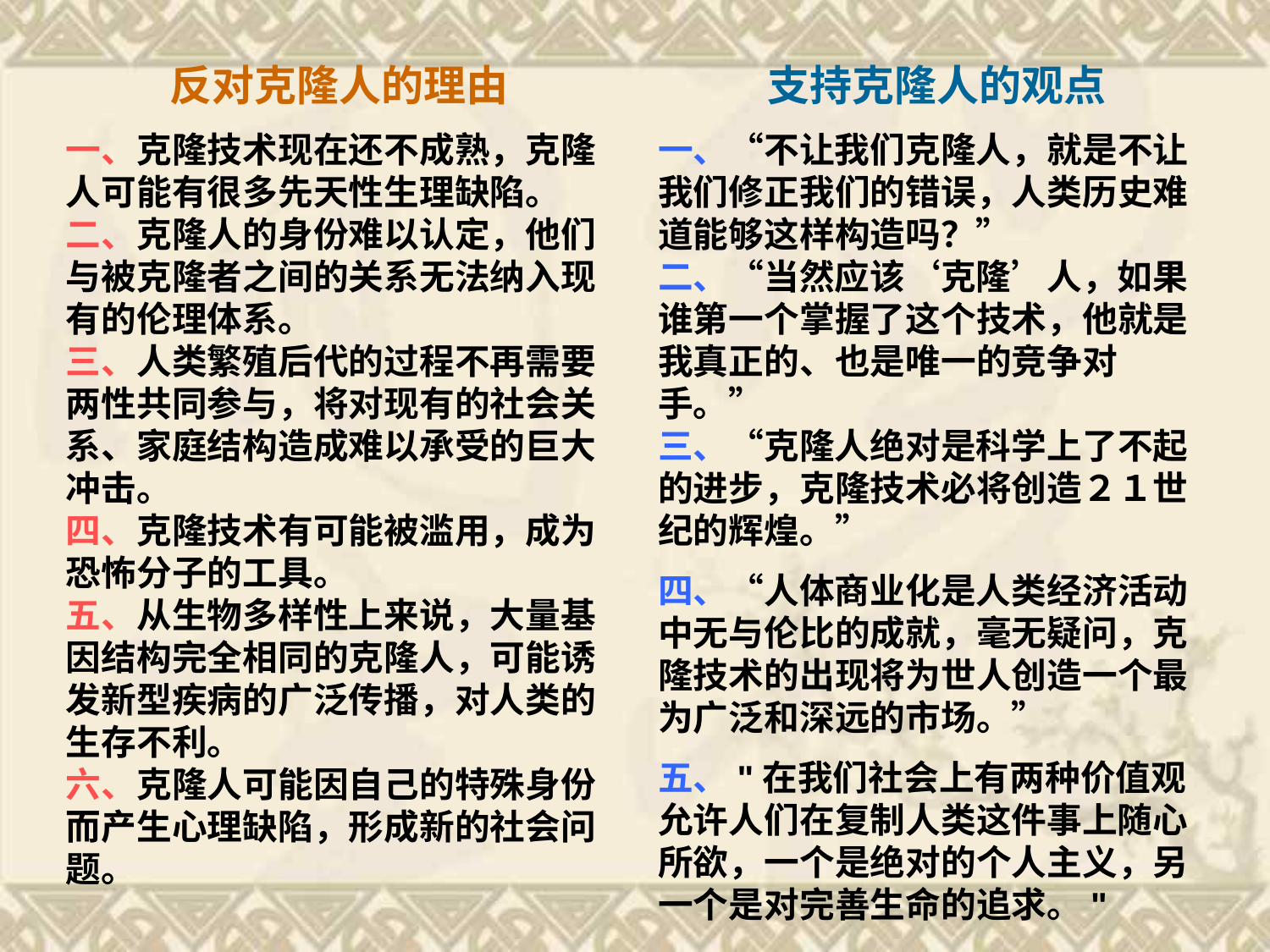

反对克隆人的理由
一、克隆技术现在还不成熟，克隆人可能有很多先天性生理缺陷。
二、克隆人的身份难以认定，他们与被克隆者之间的关系无法纳入现有的伦理体系。
三、人类繁殖后代的过程不再需要两性共同参与，将对现有的社会关系、家庭结构造成难以承受的巨大冲击。
四、克隆技术有可能被滥用，成为恐怖分子的工具。
五、从生物多样性上来说，大量基因结构完全相同的克隆人，可能诱发新型疾病的广泛传播，对人类的生存不利。
六、克隆人可能因自己的特殊身份而产生心理缺陷，形成新的社会问题。
支持克隆人的观点
一、“不让我们克隆人，就是不让我们修正我们的错误，人类历史难道能够这样构造吗？”
二、“当然应该‘克隆’人，如果谁第一个掌握了这个技术，他就是我真正的、也是唯一的竞争对手。”
三、“克隆人绝对是科学上了不起的进步，克隆技术必将创造２１世纪的辉煌。”
四、“人体商业化是人类经济活动中无与伦比的成就，毫无疑问，克隆技术的出现将为世人创造一个最为广泛和深远的市场。”
五、"在我们社会上有两种价值观允许人们在复制人类这件事上随心所欲，一个是绝对的个人主义，另一个是对完善生命的追求。"